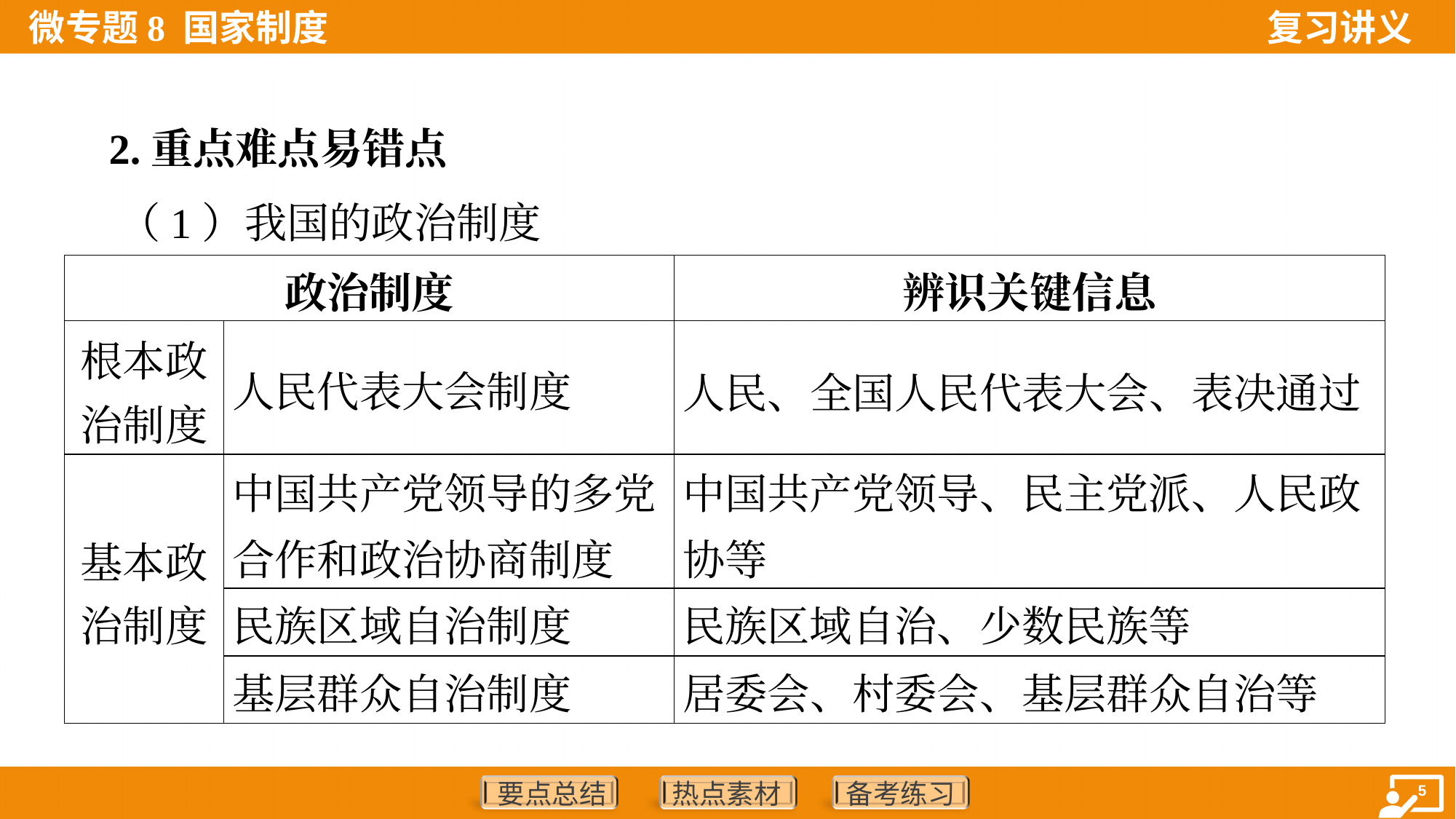

2.重点难点易错点
    （1）我国的政治制度
| 政治制度 |  | 辨识关键信息 |
| --- | --- | --- |
| 根本政 治制度 | 人民代表大会制度 | 人民、全国人民代表大会、表决通过 |
| 基本政 治制度 | 中国共产党领导的多党合作和政治协商制度 | 中国共产党领导、民主党派、人民政协等 |
|  | 民族区域自治制度 | 民族区域自治、少数民族等 |
|  | 基层群众自治制度 | 居委会、村委会、基层群众自治等 |